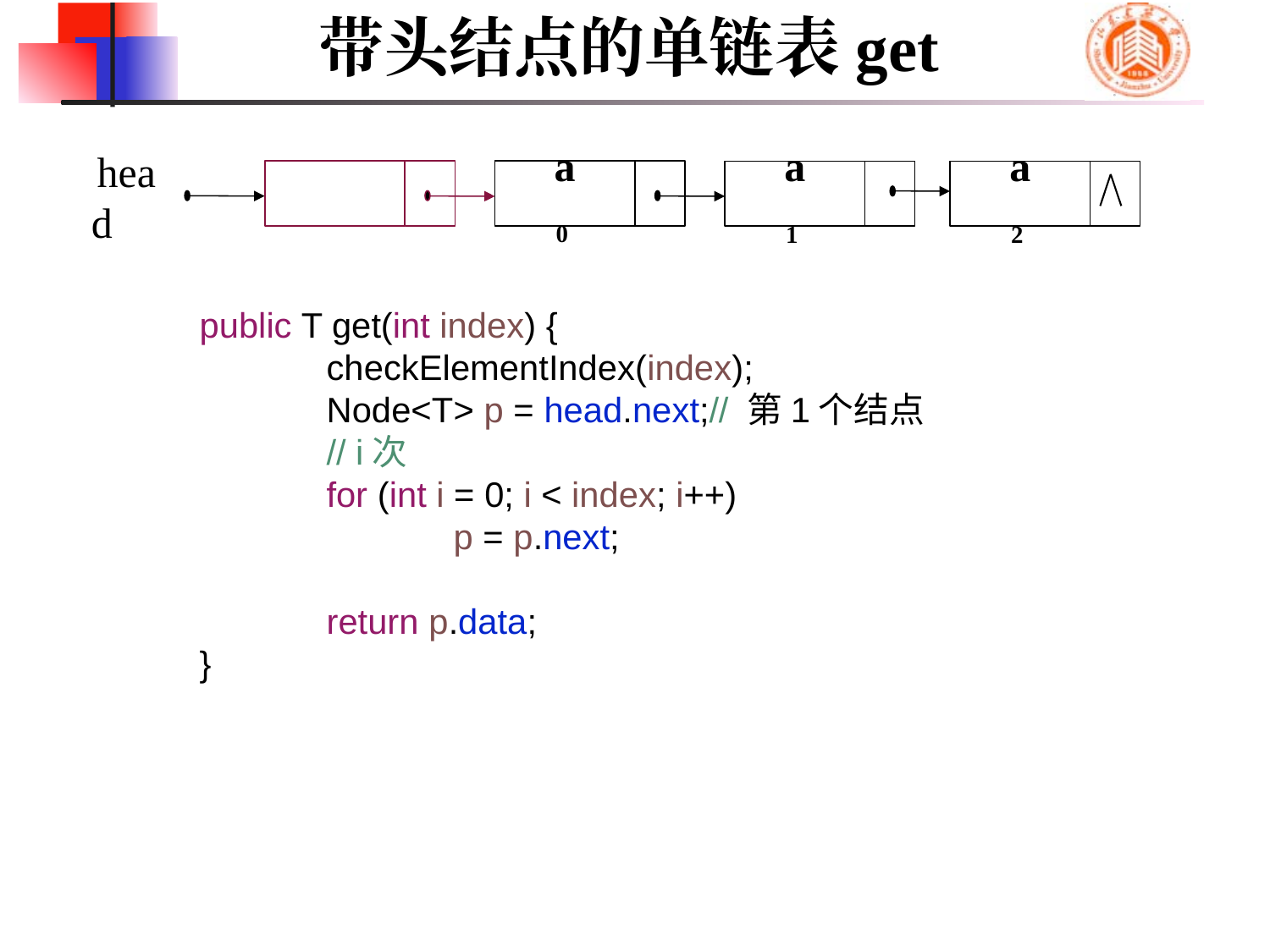

带头结点的单链表get
a0

a1

a2

head

	public T get(int index) {
		checkElementIndex(index);
		Node<T> p = head.next;// 第1个结点
		// i次
		for (int i = 0; i < index; i++)
			p = p.next;

		return p.data;
	}